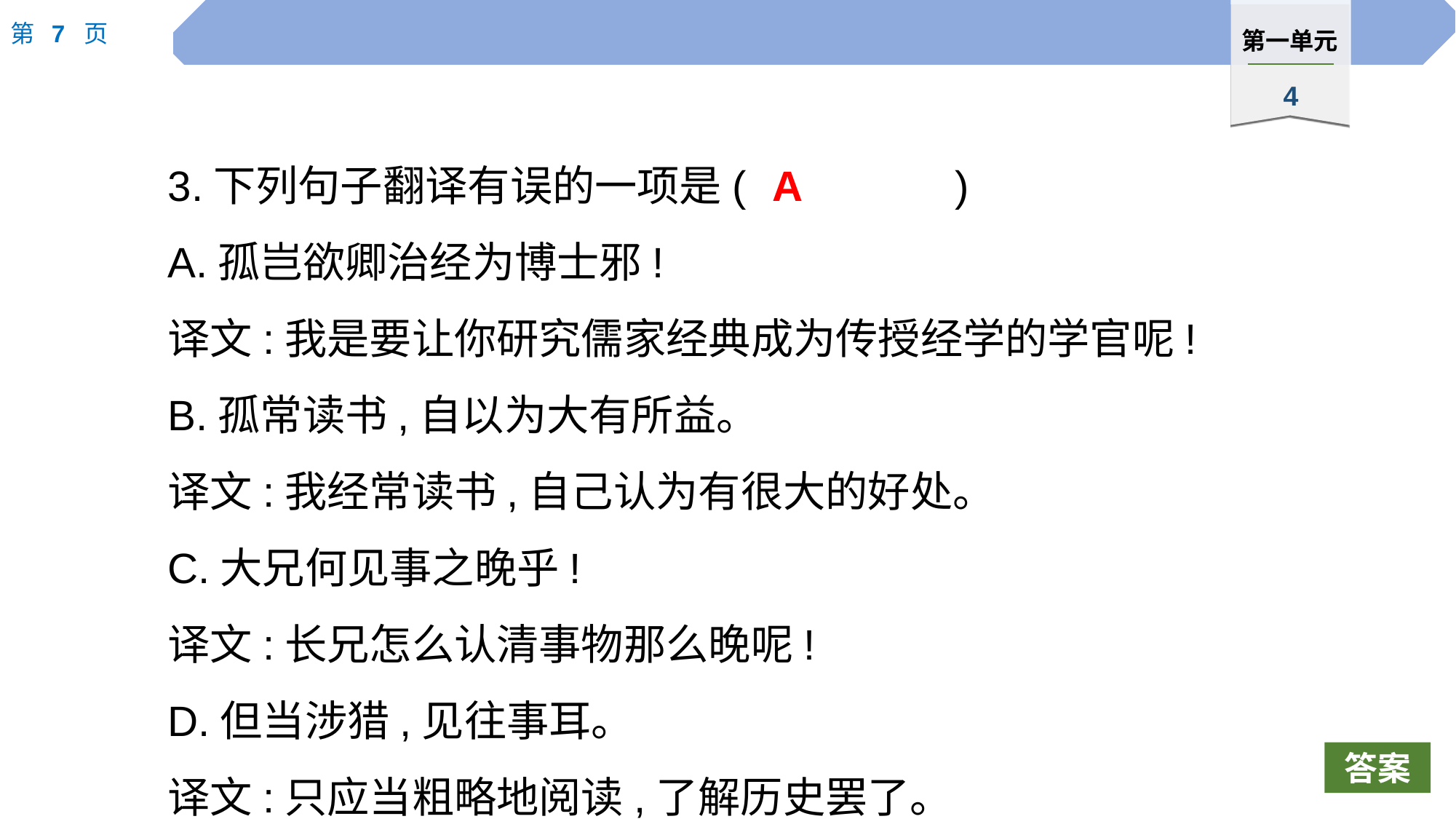

3.下列句子翻译有误的一项是(		)
A.孤岂欲卿治经为博士邪!
译文:我是要让你研究儒家经典成为传授经学的学官呢!
B.孤常读书,自以为大有所益。
译文:我经常读书,自己认为有很大的好处。
C.大兄何见事之晚乎!
译文:长兄怎么认清事物那么晚呢!
D.但当涉猎,见往事耳。
译文:只应当粗略地阅读,了解历史罢了。
A
答案